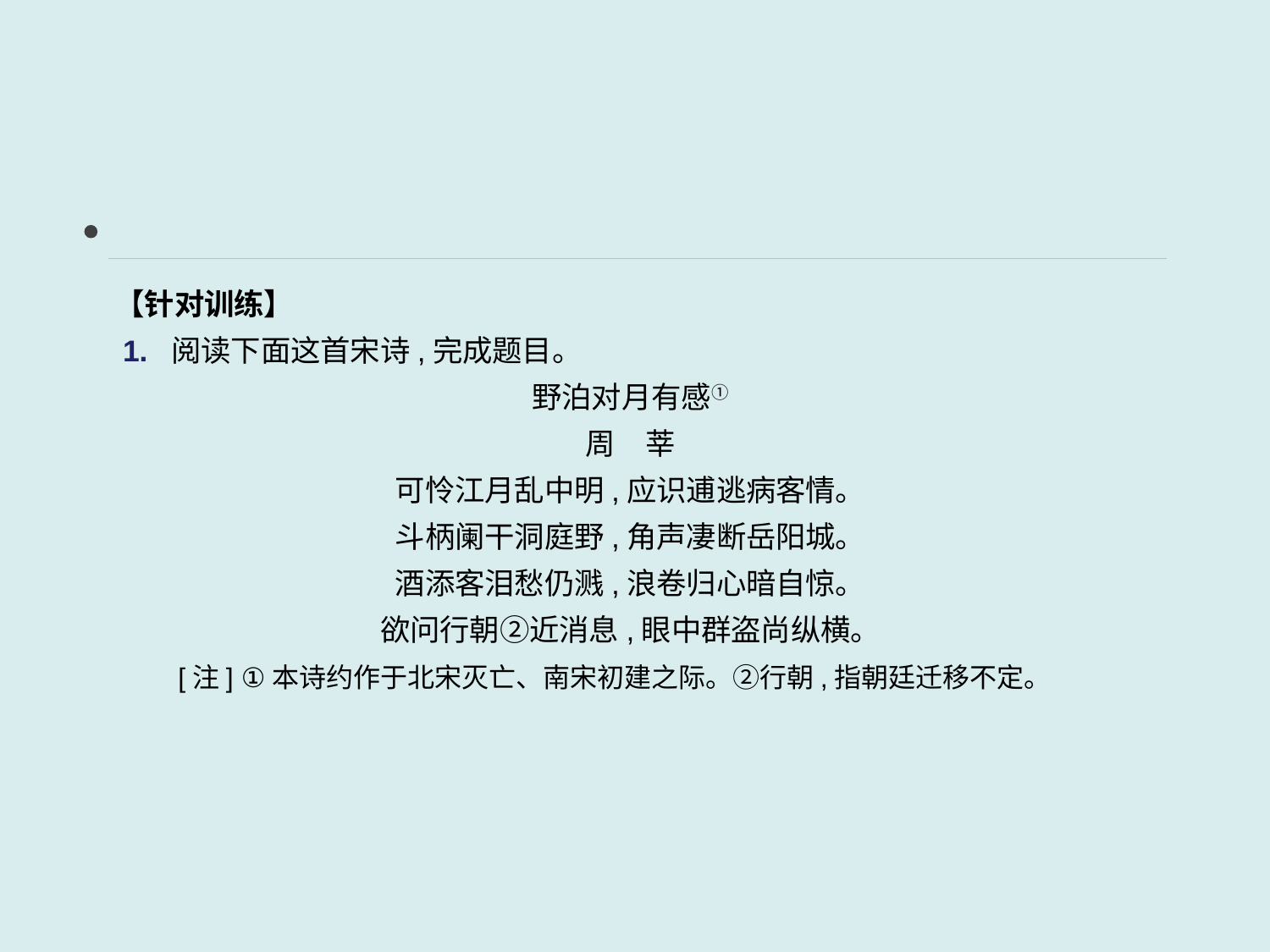

【针对训练】
 1.  阅读下面这首宋诗,完成题目。
野泊对月有感①
周　莘
可怜江月乱中明,应识逋逃病客情。
斗柄阑干洞庭野,角声凄断岳阳城。
酒添客泪愁仍溅,浪卷归心暗自惊。
欲问行朝②近消息,眼中群盗尚纵横。
　　[注] ①本诗约作于北宋灭亡、南宋初建之际。②行朝,指朝廷迁移不定。